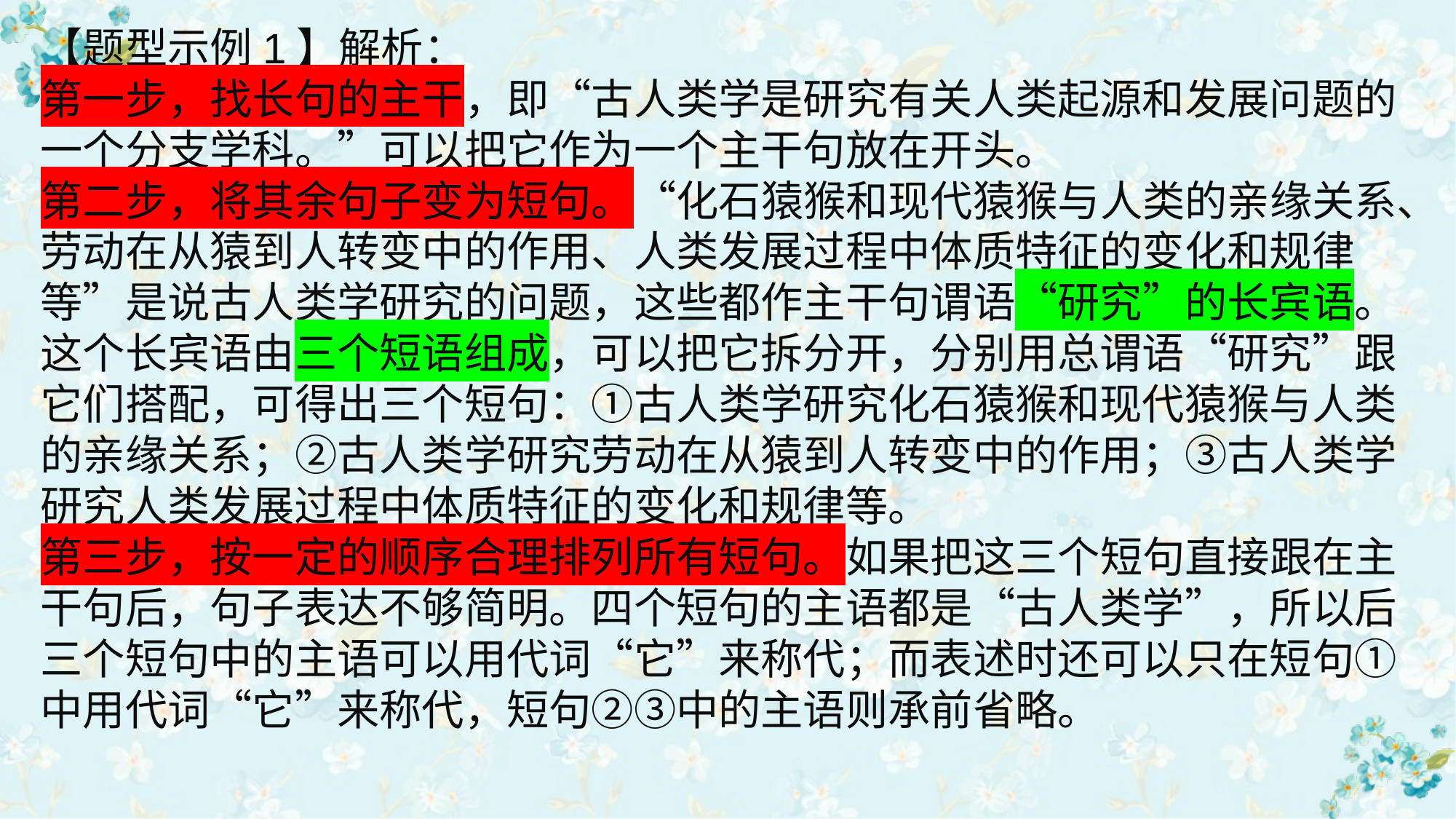

【题型示例1】解析：
第一步，找长句的主干，即“古人类学是研究有关人类起源和发展问题的一个分支学科。”可以把它作为一个主干句放在开头。
第二步，将其余句子变为短句。“化石猿猴和现代猿猴与人类的亲缘关系、劳动在从猿到人转变中的作用、人类发展过程中体质特征的变化和规律等”是说古人类学研究的问题，这些都作主干句谓语“研究”的长宾语。这个长宾语由三个短语组成，可以把它拆分开，分别用总谓语“研究”跟它们搭配，可得出三个短句：①古人类学研究化石猿猴和现代猿猴与人类的亲缘关系；②古人类学研究劳动在从猿到人转变中的作用；③古人类学研究人类发展过程中体质特征的变化和规律等。
第三步，按一定的顺序合理排列所有短句。如果把这三个短句直接跟在主干句后，句子表达不够简明。四个短句的主语都是“古人类学”，所以后三个短句中的主语可以用代词“它”来称代；而表述时还可以只在短句①中用代词“它”来称代，短句②③中的主语则承前省略。